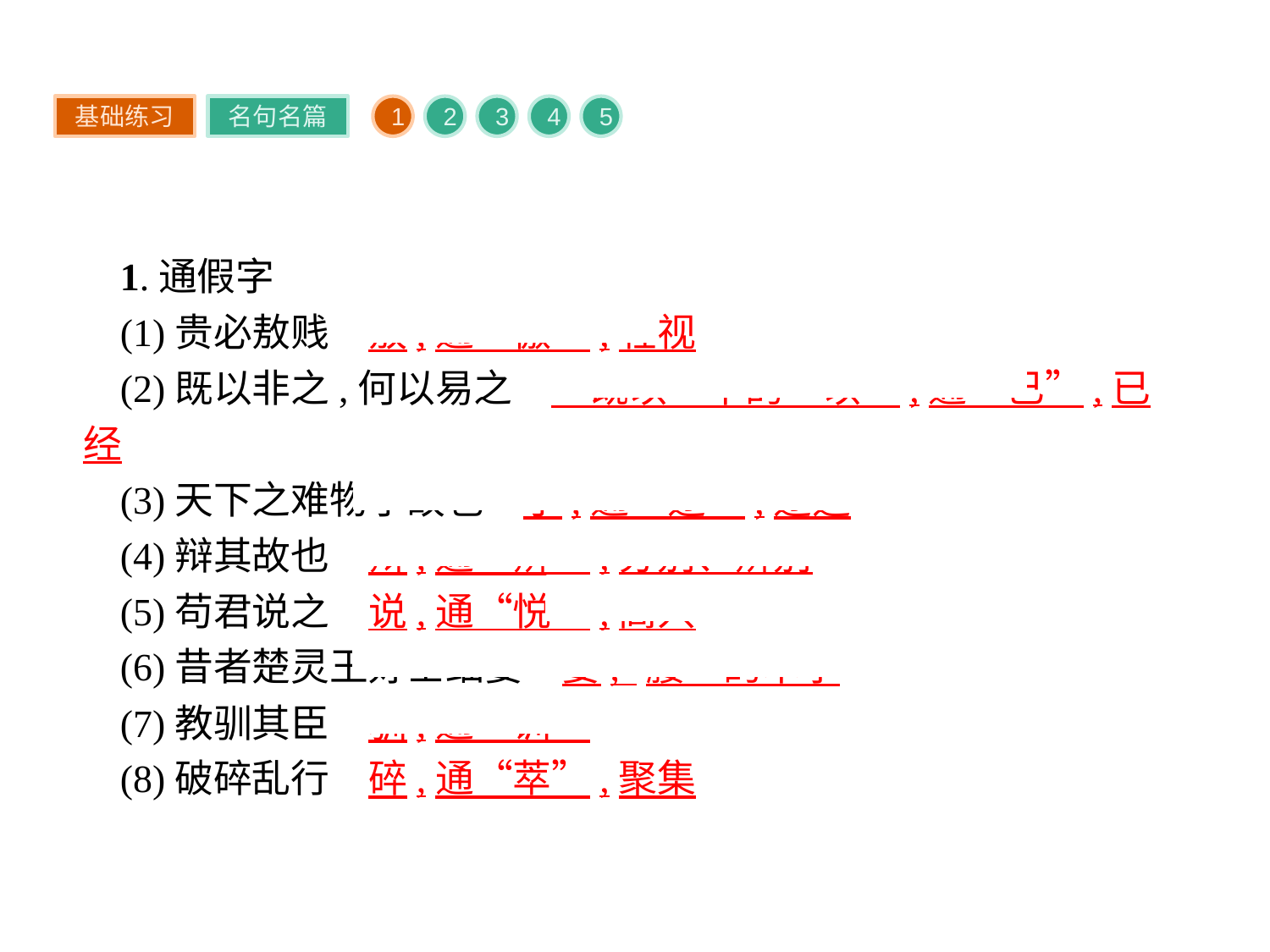

基础练习
名句名篇
1
2
3
4
5
1.通假字
(1)贵必敖贱　敖,通“傲”,轻视
(2)既以非之,何以易之　“既以”中的“以”,通“已”,已经
(3)天下之难物于故也　于,通“迂”,迂远
(4)辩其故也　辩,通“辨”,分别、辨别
(5)苟君说之　说,通“悦”,高兴
(6)昔者楚灵王好士细要　要,“腰”的本字
(7)教驯其臣　驯,通“训”
(8)破碎乱行　碎,通“萃”,聚集